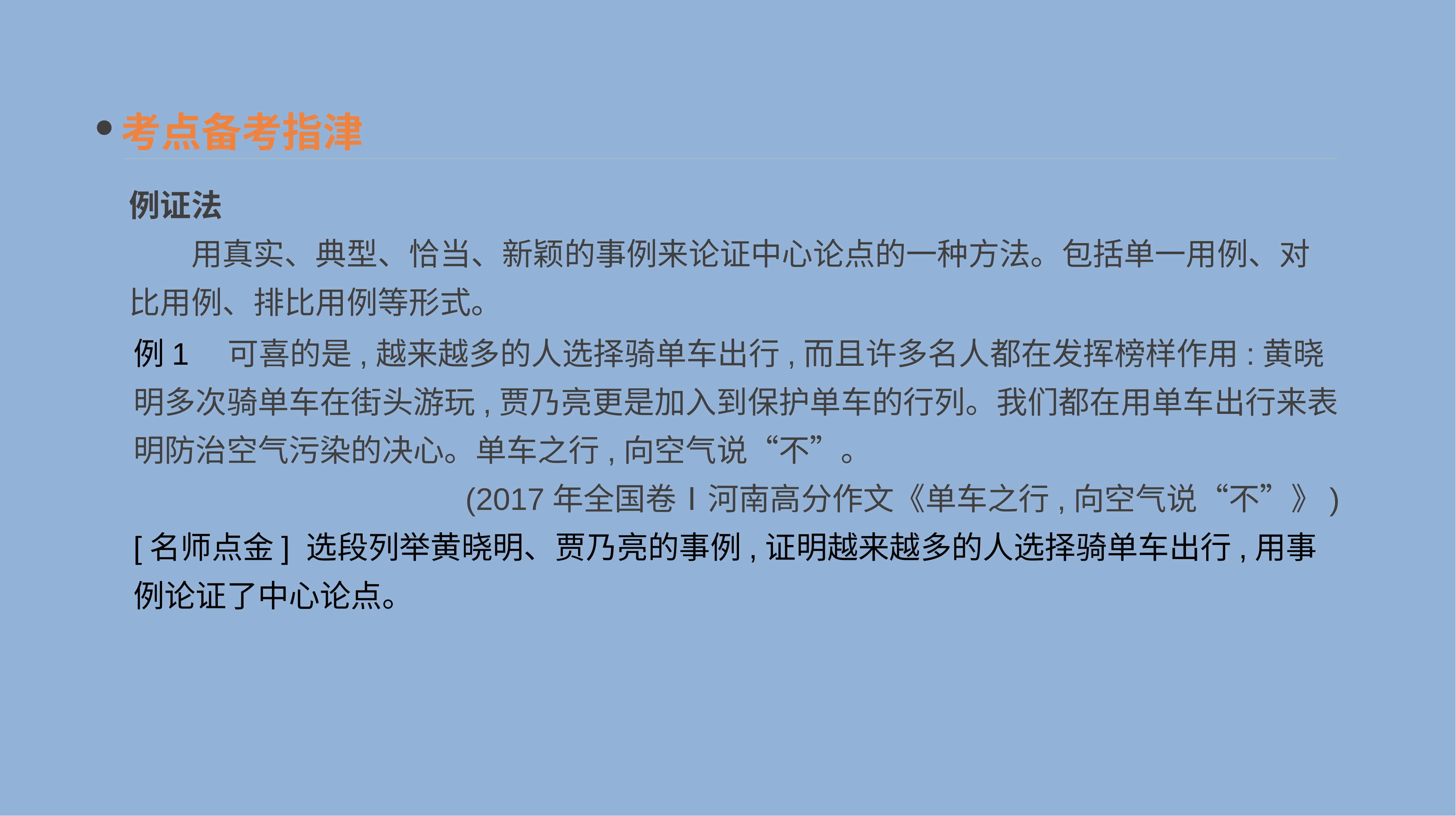

考点备考指津

例证法
　　用真实、典型、恰当、新颖的事例来论证中心论点的一种方法。包括单一用例、对比用例、排比用例等形式。
例1　可喜的是,越来越多的人选择骑单车出行,而且许多名人都在发挥榜样作用:黄晓明多次骑单车在街头游玩,贾乃亮更是加入到保护单车的行列。我们都在用单车出行来表明防治空气污染的决心。单车之行,向空气说“不”。
(2017年全国卷Ⅰ河南高分作文《单车之行,向空气说“不”》)

[名师点金] 选段列举黄晓明、贾乃亮的事例,证明越来越多的人选择骑单车出行,用事例论证了中心论点。